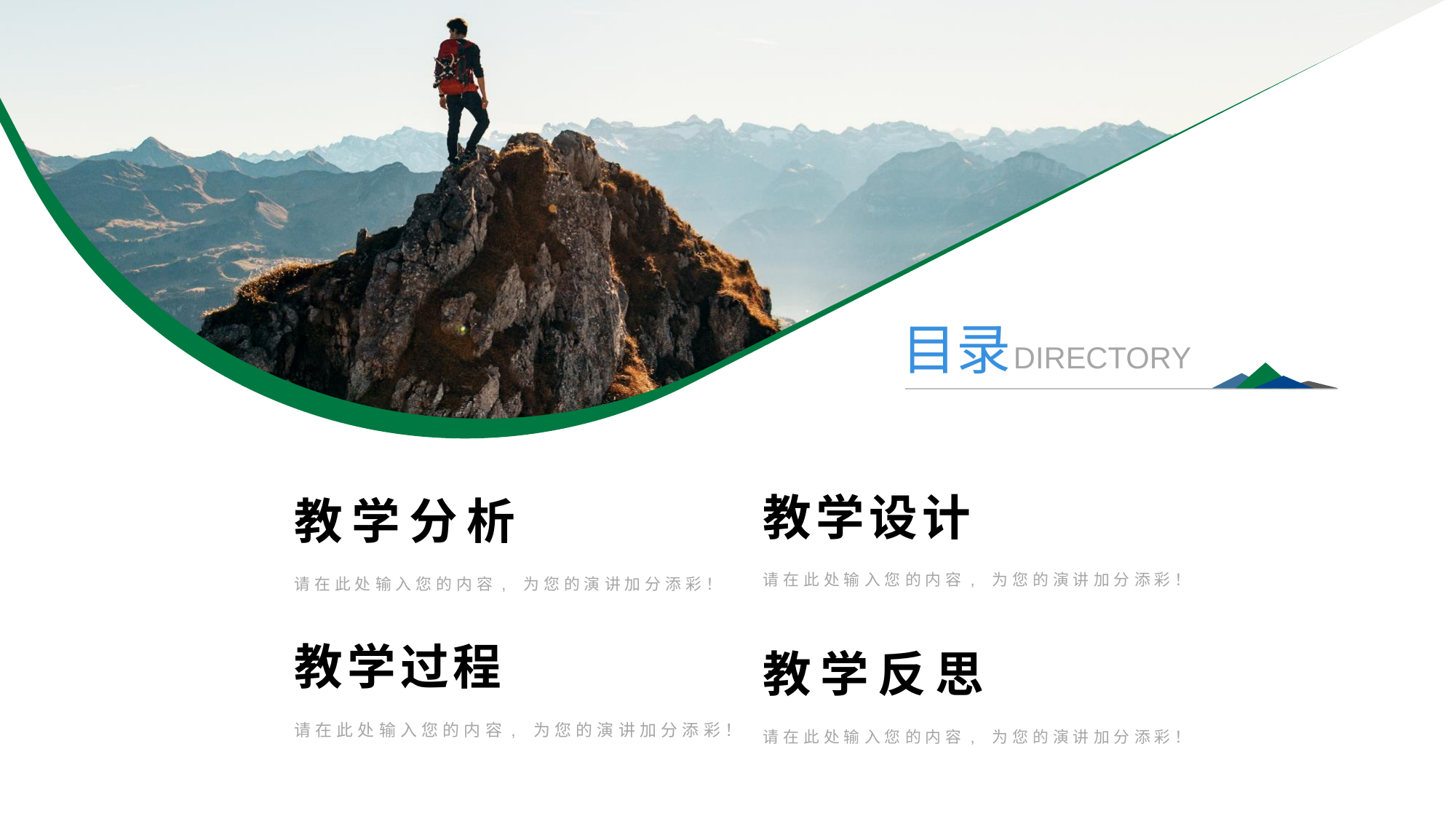

目录
DIRECTORY

教学设计
教学分析
请在此处输入您的内容, 为您的演讲加分添彩！
请在此处输入您的内容, 为您的演讲加分添彩！
教学过程
教学反思
请在此处输入您的内容, 为您的演讲加分添彩！
请在此处输入您的内容, 为您的演讲加分添彩！